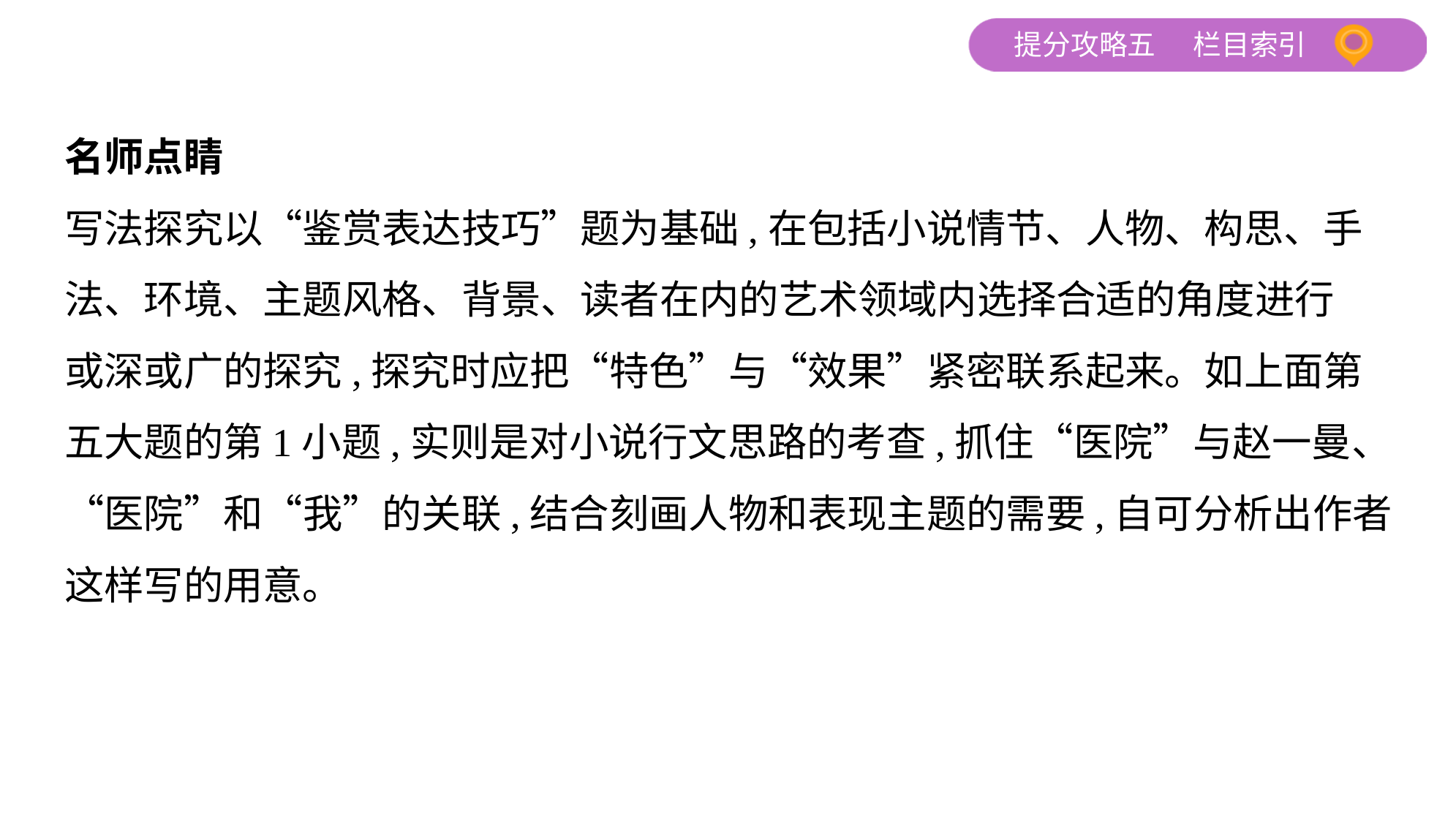

名师点睛
写法探究以“鉴赏表达技巧”题为基础,在包括小说情节、人物、构思、手
法、环境、主题风格、背景、读者在内的艺术领域内选择合适的角度进行
或深或广的探究,探究时应把“特色”与“效果”紧密联系起来。如上面第
五大题的第1小题,实则是对小说行文思路的考查,抓住“医院”与赵一曼、
“医院”和“我”的关联,结合刻画人物和表现主题的需要,自可分析出作者
这样写的用意。